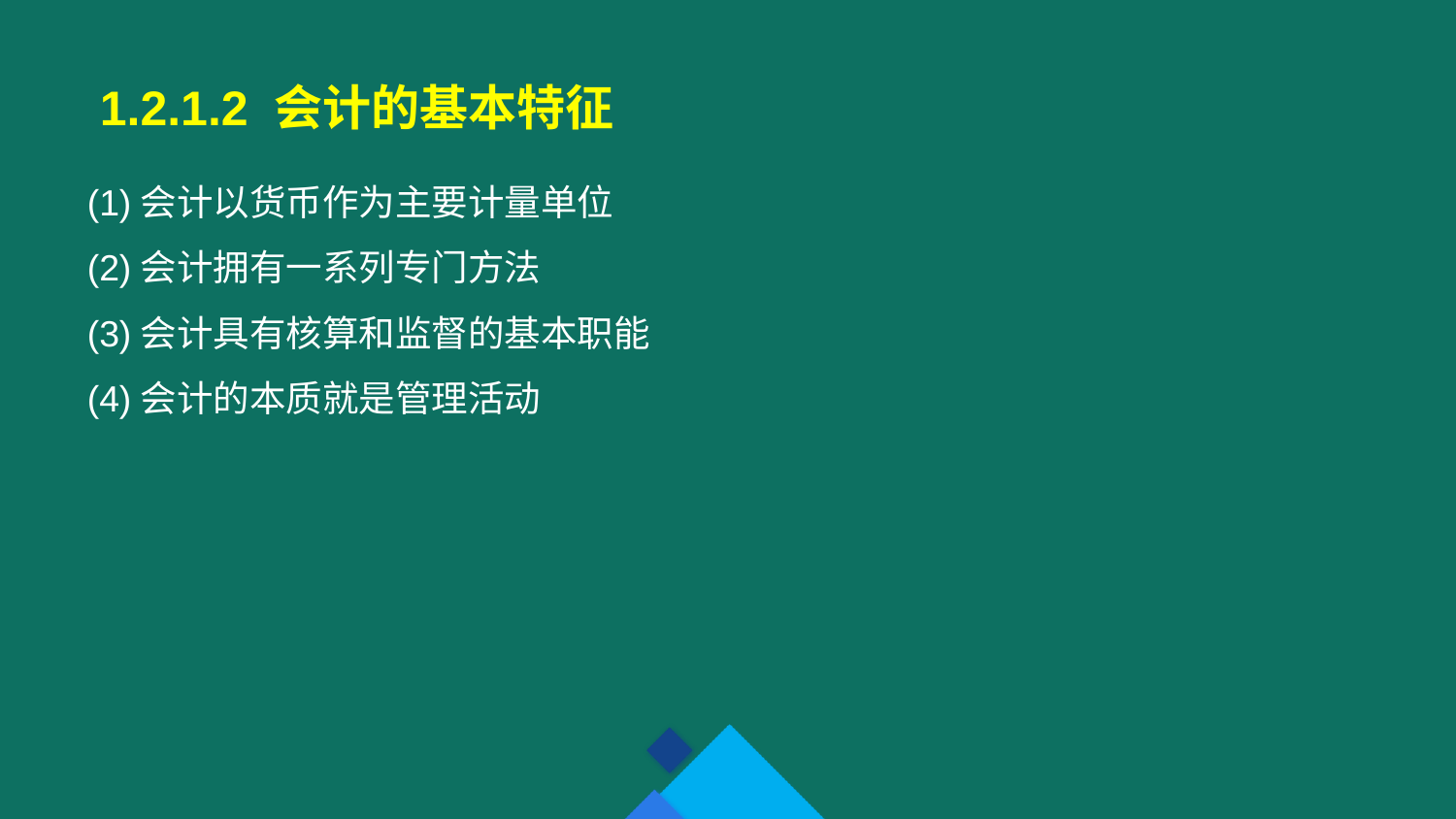

1.2.1.2 会计的基本特征
(1)会计以货币作为主要计量单位
(2)会计拥有一系列专门方法
(3)会计具有核算和监督的基本职能
(4)会计的本质就是管理活动